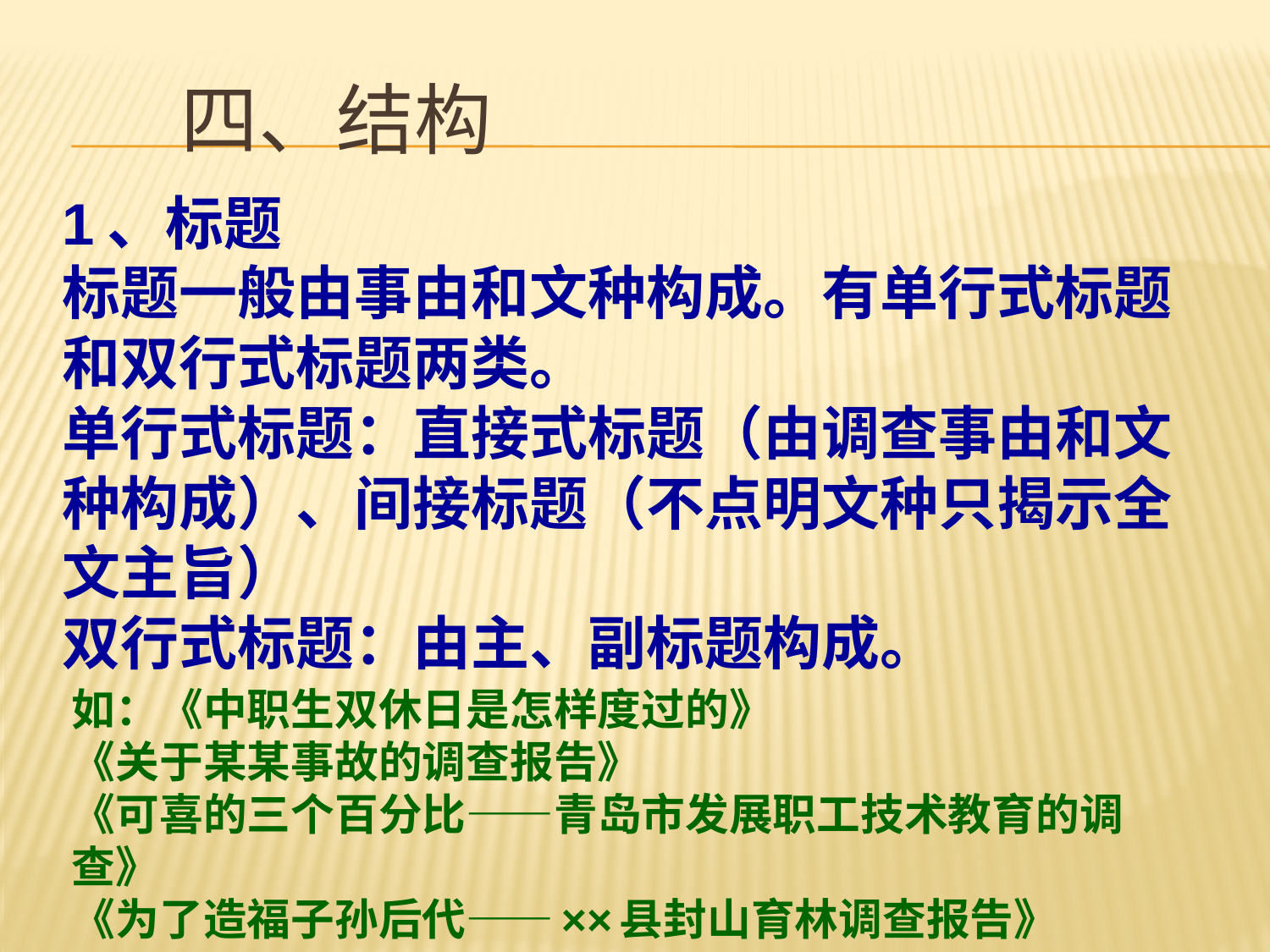

# 四、结构
1、标题
标题一般由事由和文种构成。有单行式标题和双行式标题两类。
单行式标题：直接式标题（由调查事由和文种构成）、间接标题（不点明文种只揭示全文主旨）
双行式标题：由主、副标题构成。
如：《中职生双休日是怎样度过的》
《关于某某事故的调查报告》
《可喜的三个百分比——青岛市发展职工技术教育的调查》
《为了造福子孙后代——××县封山育林调查报告》